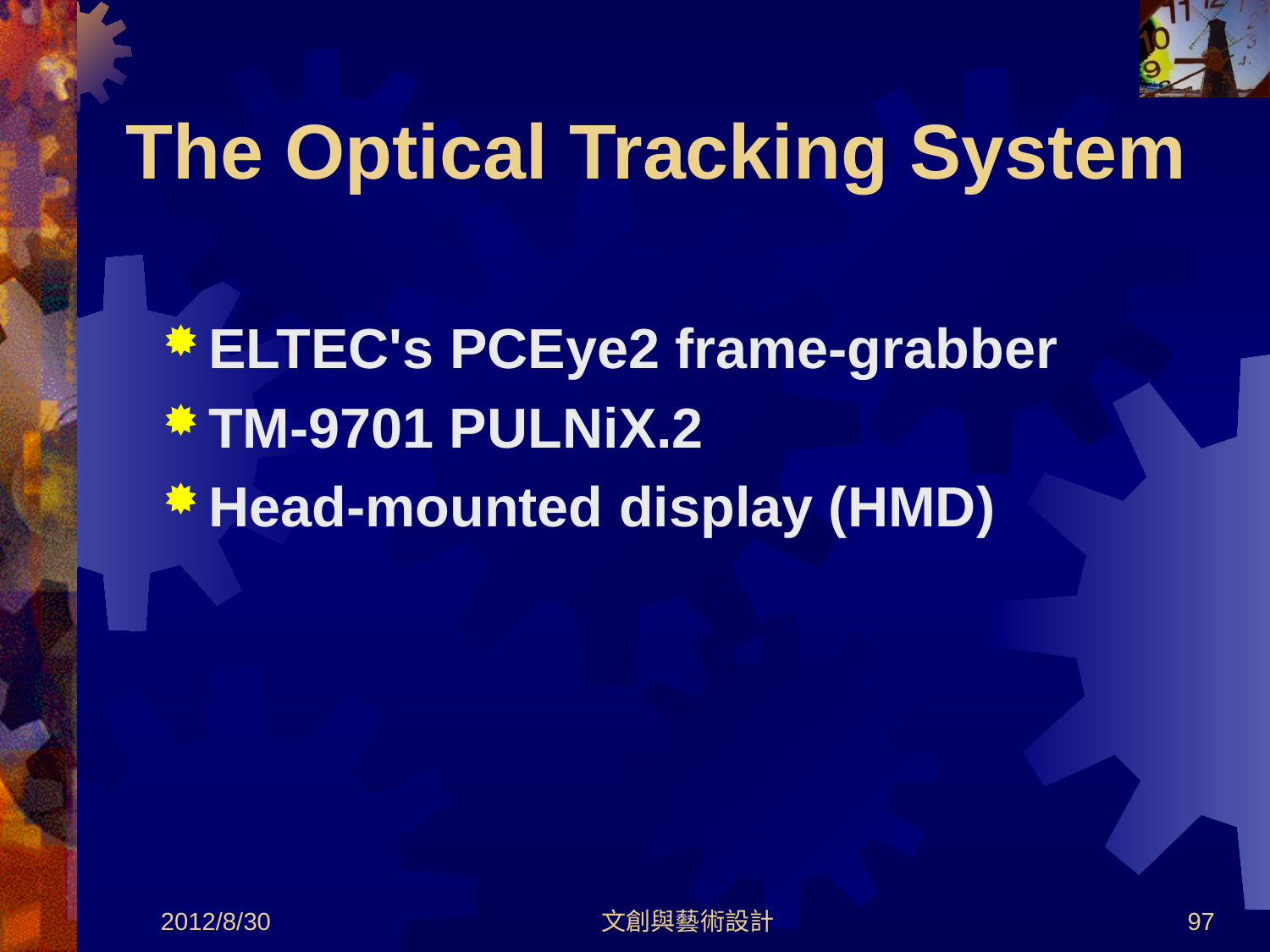

# The Optical Tracking System
ELTEC's PCEye2 frame-grabber
TM-9701 PULNiX.2
Head-mounted display (HMD)
2012/8/30
文創與藝術設計
97